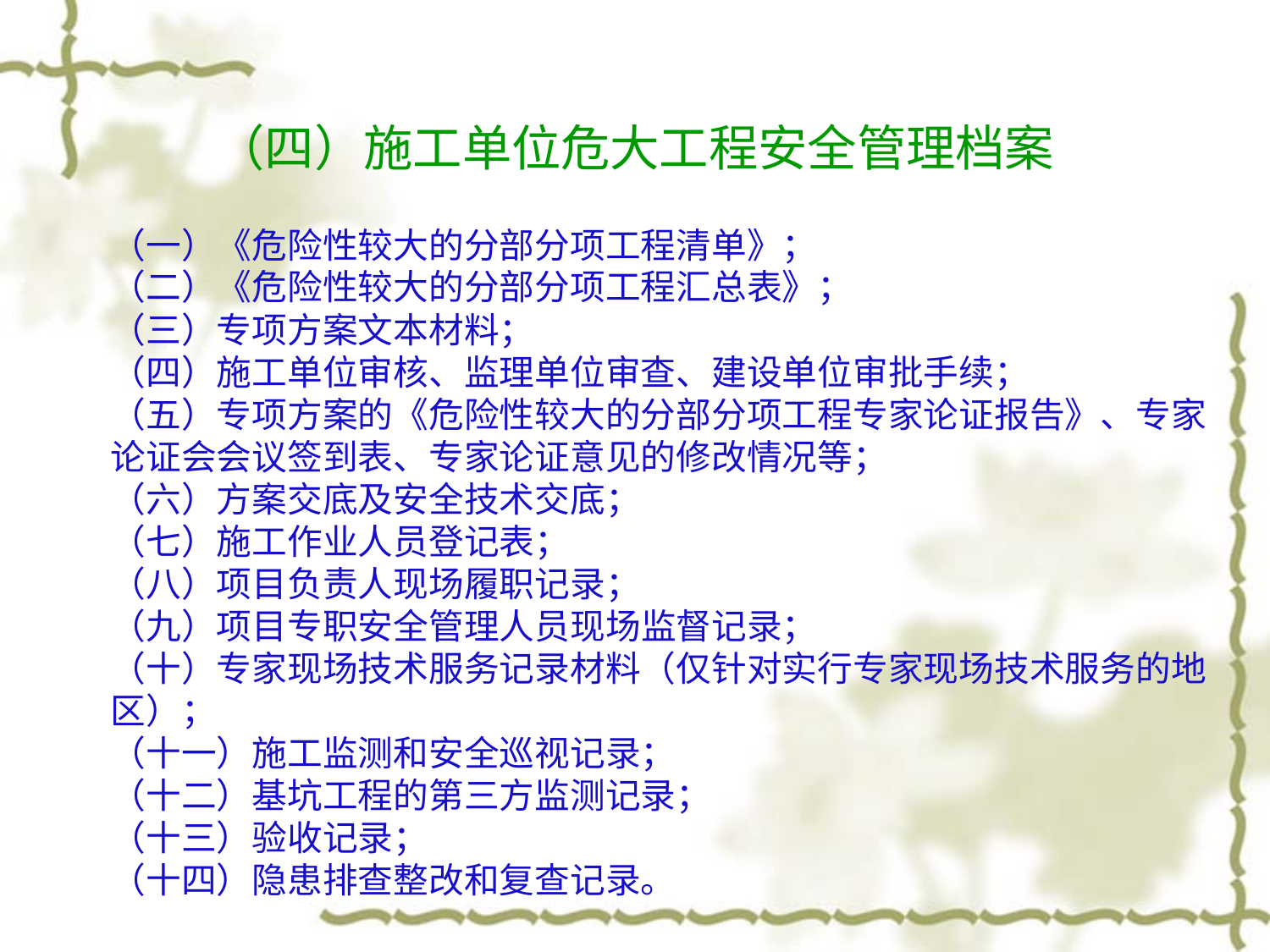

# （四）施工单位危大工程安全管理档案
（一）《危险性较大的分部分项工程清单》；
（二）《危险性较大的分部分项工程汇总表》；
（三）专项方案文本材料；
（四）施工单位审核、监理单位审查、建设单位审批手续；
（五）专项方案的《危险性较大的分部分项工程专家论证报告》、专家论证会会议签到表、专家论证意见的修改情况等；
（六）方案交底及安全技术交底；
（七）施工作业人员登记表；
（八）项目负责人现场履职记录；
（九）项目专职安全管理人员现场监督记录；
（十）专家现场技术服务记录材料（仅针对实行专家现场技术服务的地区）；
（十一）施工监测和安全巡视记录；
（十二）基坑工程的第三方监测记录；
（十三）验收记录；
（十四）隐患排查整改和复查记录。